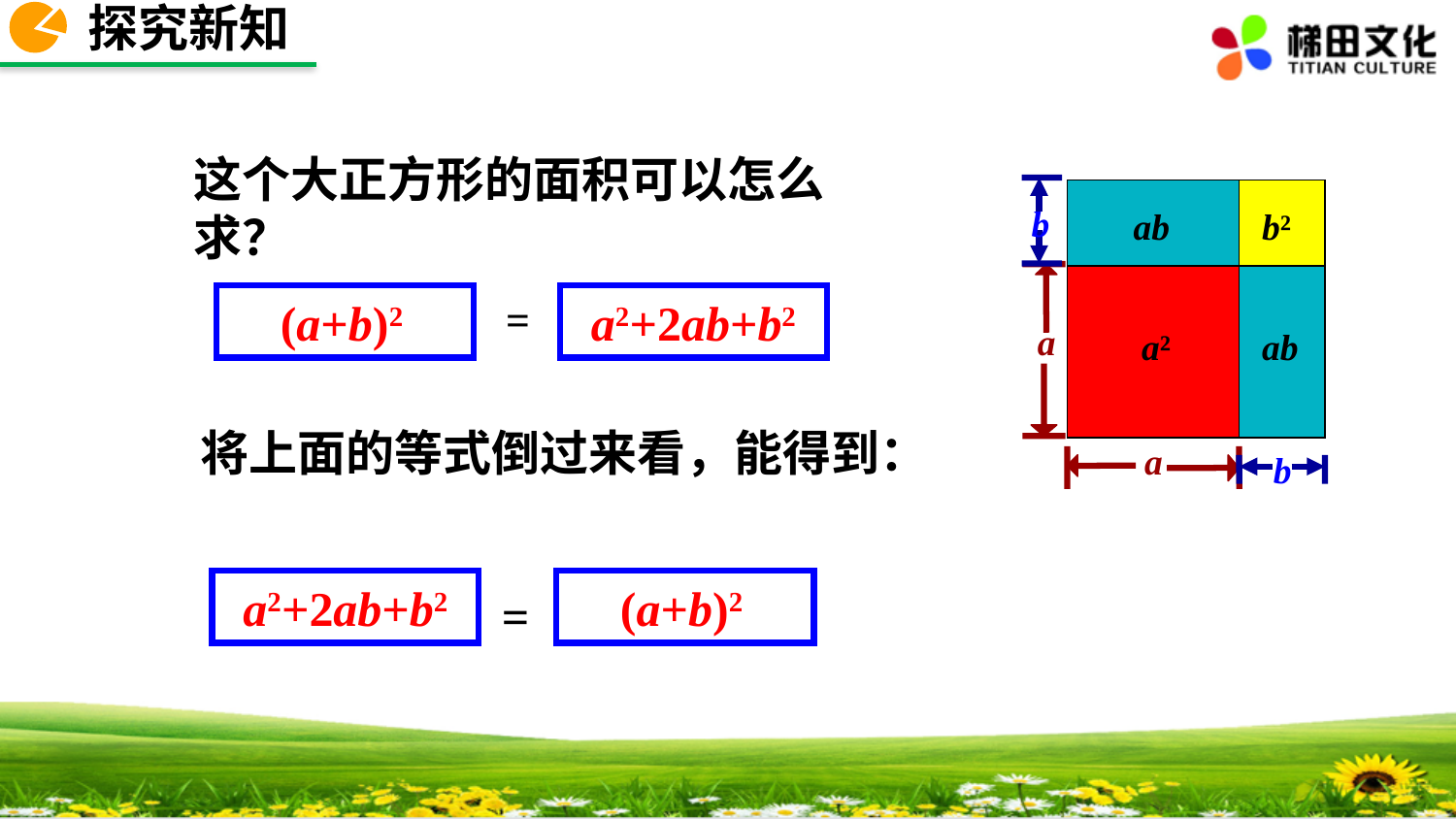

探究新知

这个大正方形的面积可以怎么求？

b
ab
b²

a²
ab
a

a

b

(a+b)2
=
a2+2ab+b2
将上面的等式倒过来看，能得到：
a2+2ab+b2
(a+b)2
=